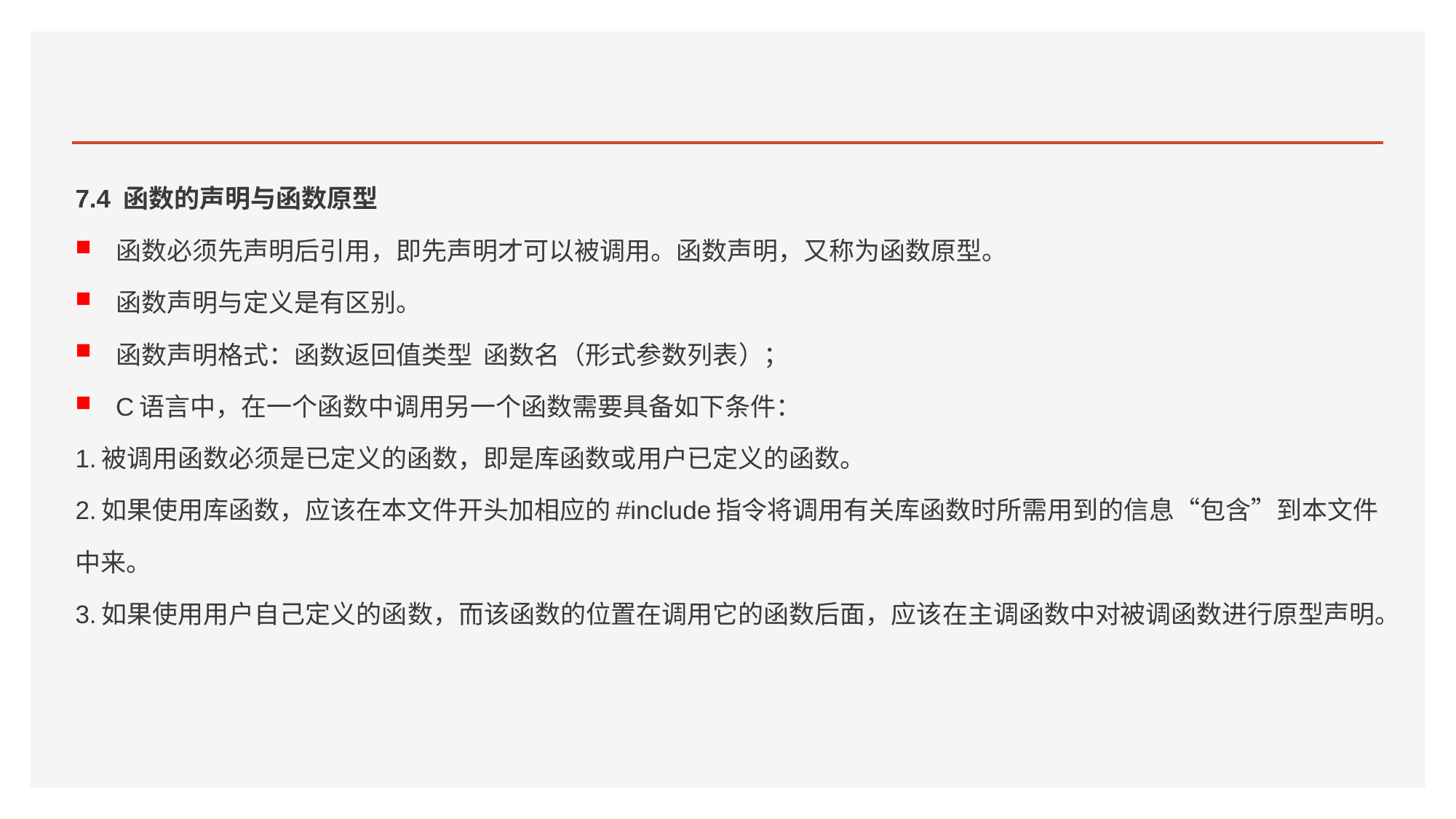

#
7.4 函数的声明与函数原型
函数必须先声明后引用，即先声明才可以被调用。函数声明，又称为函数原型。
函数声明与定义是有区别。
函数声明格式：函数返回值类型  函数名（形式参数列表）；
C语言中，在一个函数中调用另一个函数需要具备如下条件：
1.被调用函数必须是已定义的函数，即是库函数或用户已定义的函数。
2.如果使用库函数，应该在本文件开头加相应的#include指令将调用有关库函数时所需用到的信息“包含”到本文件中来。
3.如果使用用户自己定义的函数，而该函数的位置在调用它的函数后面，应该在主调函数中对被调函数进行原型声明。